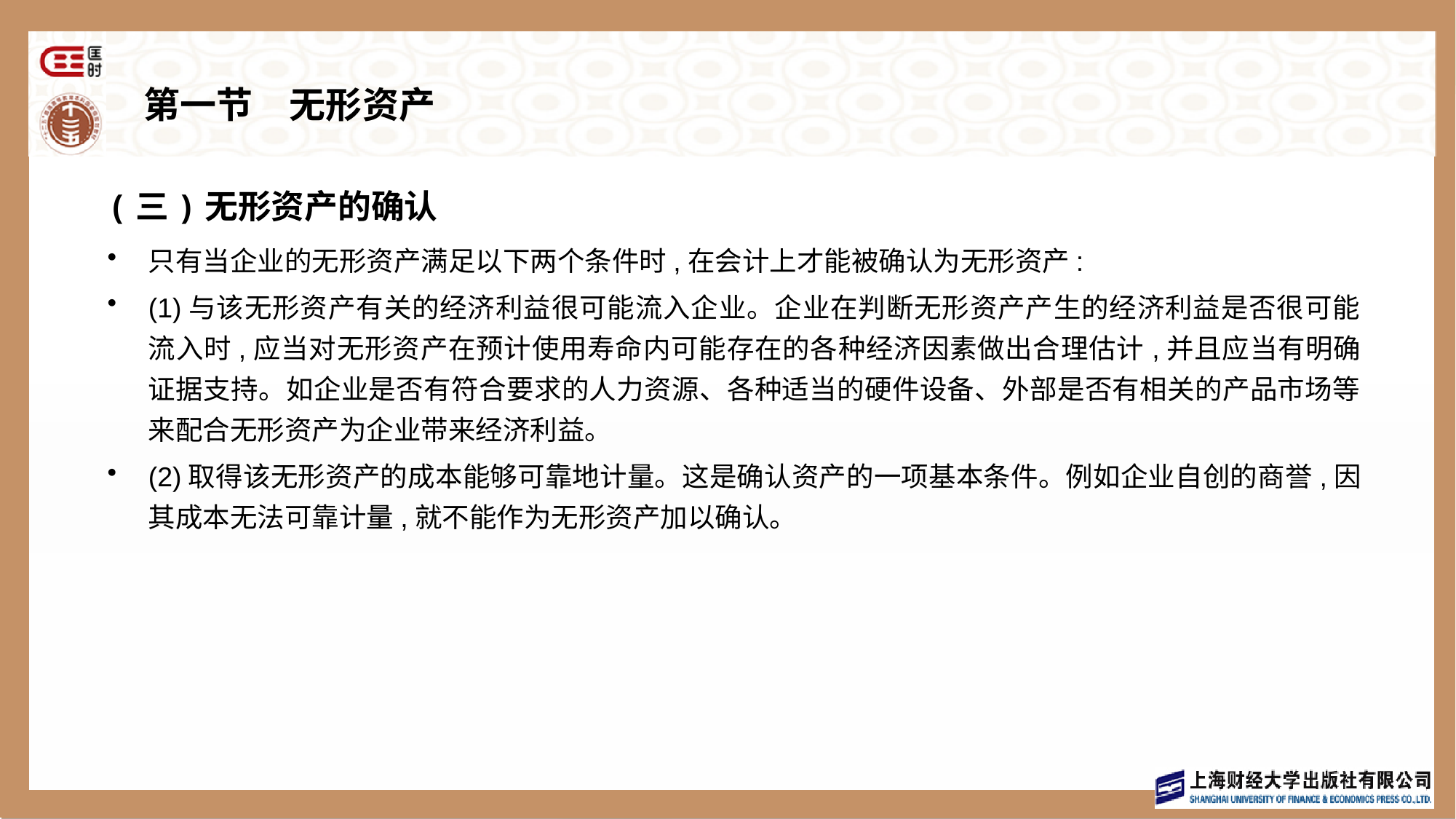

# 第一节　无形资产
(三)无形资产的确认
只有当企业的无形资产满足以下两个条件时,在会计上才能被确认为无形资产:
(1)与该无形资产有关的经济利益很可能流入企业。企业在判断无形资产产生的经济利益是否很可能流入时,应当对无形资产在预计使用寿命内可能存在的各种经济因素做出合理估计,并且应当有明确证据支持。如企业是否有符合要求的人力资源、各种适当的硬件设备、外部是否有相关的产品市场等来配合无形资产为企业带来经济利益。
(2)取得该无形资产的成本能够可靠地计量。这是确认资产的一项基本条件。例如企业自创的商誉,因其成本无法可靠计量,就不能作为无形资产加以确认。